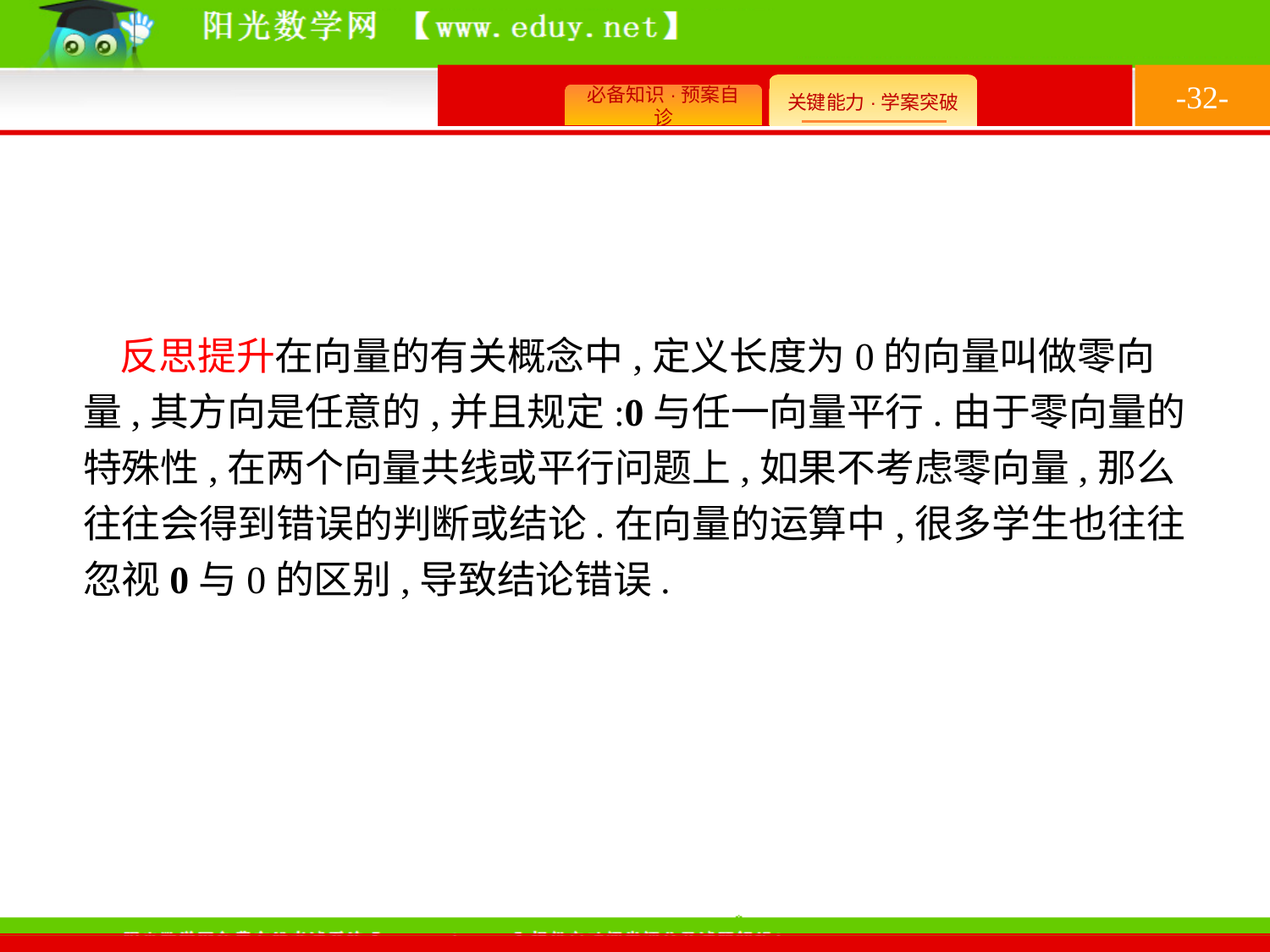

-32-
反思提升在向量的有关概念中,定义长度为0的向量叫做零向量,其方向是任意的,并且规定:0与任一向量平行.由于零向量的特殊性,在两个向量共线或平行问题上,如果不考虑零向量,那么往往会得到错误的判断或结论.在向量的运算中,很多学生也往往忽视0与0的区别,导致结论错误.